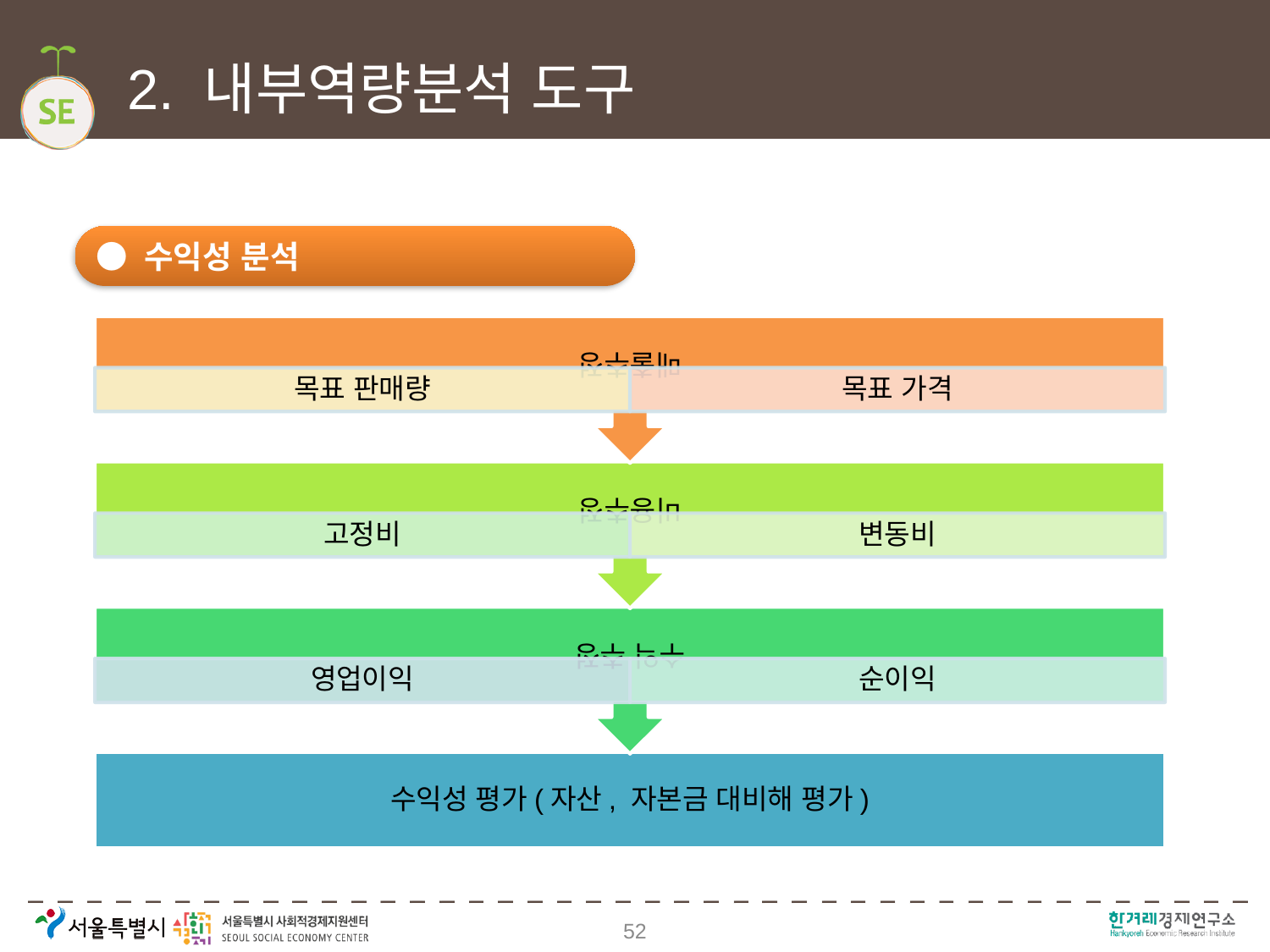

# 2. 내부역량분석 도구
● 수익성 분석
수익성 평가(자산, 자본금 대비해 평가)
수익 추정
영업이익
순이익
비용추정
고정비
변동비
매출추정
목표 판매량
목표 가격
52